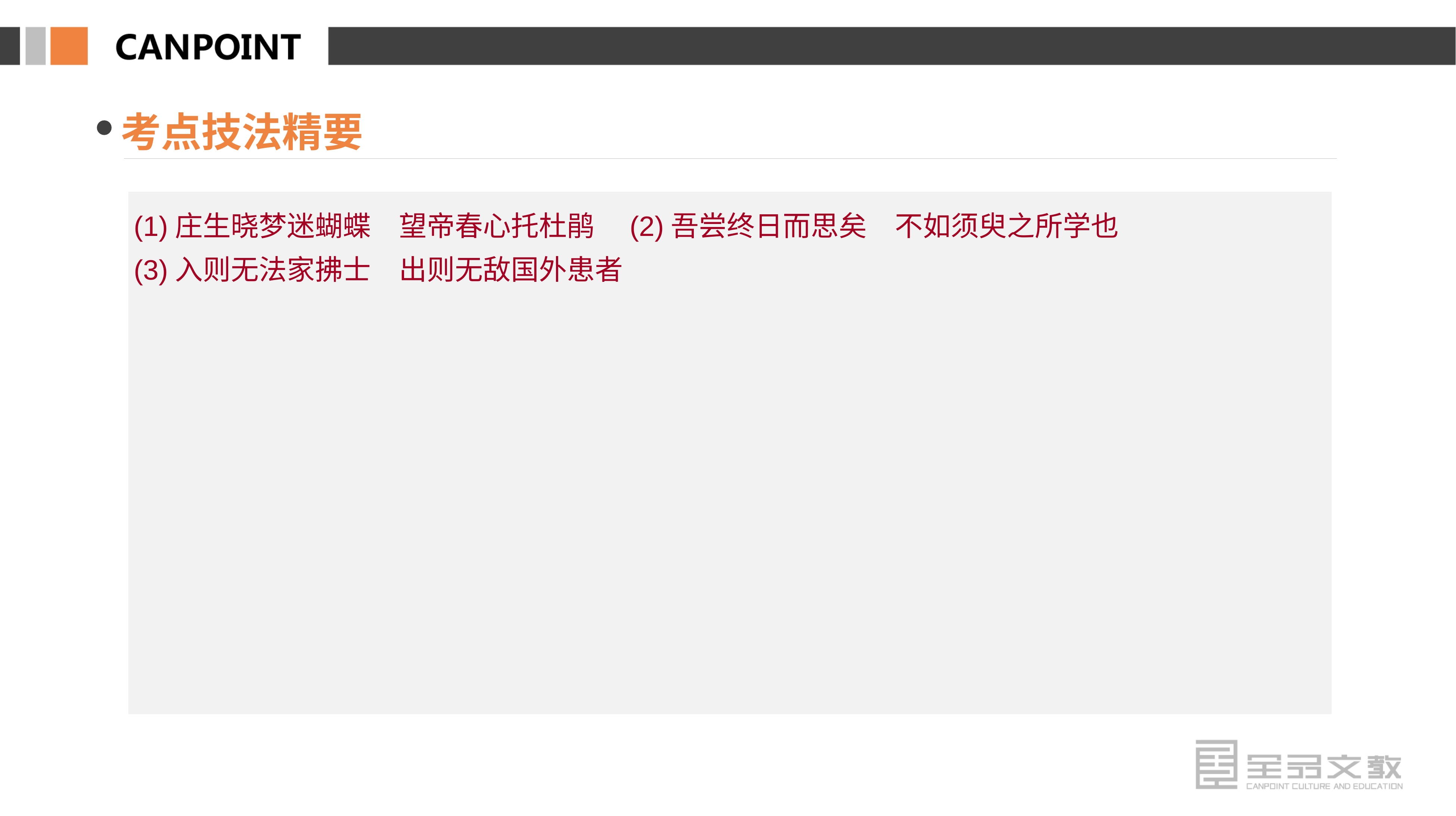

考点技法精要

(1)庄生晓梦迷蝴蝶　望帝春心托杜鹃　(2)吾尝终日而思矣　不如须臾之所学也
(3)入则无法家拂士　出则无敌国外患者